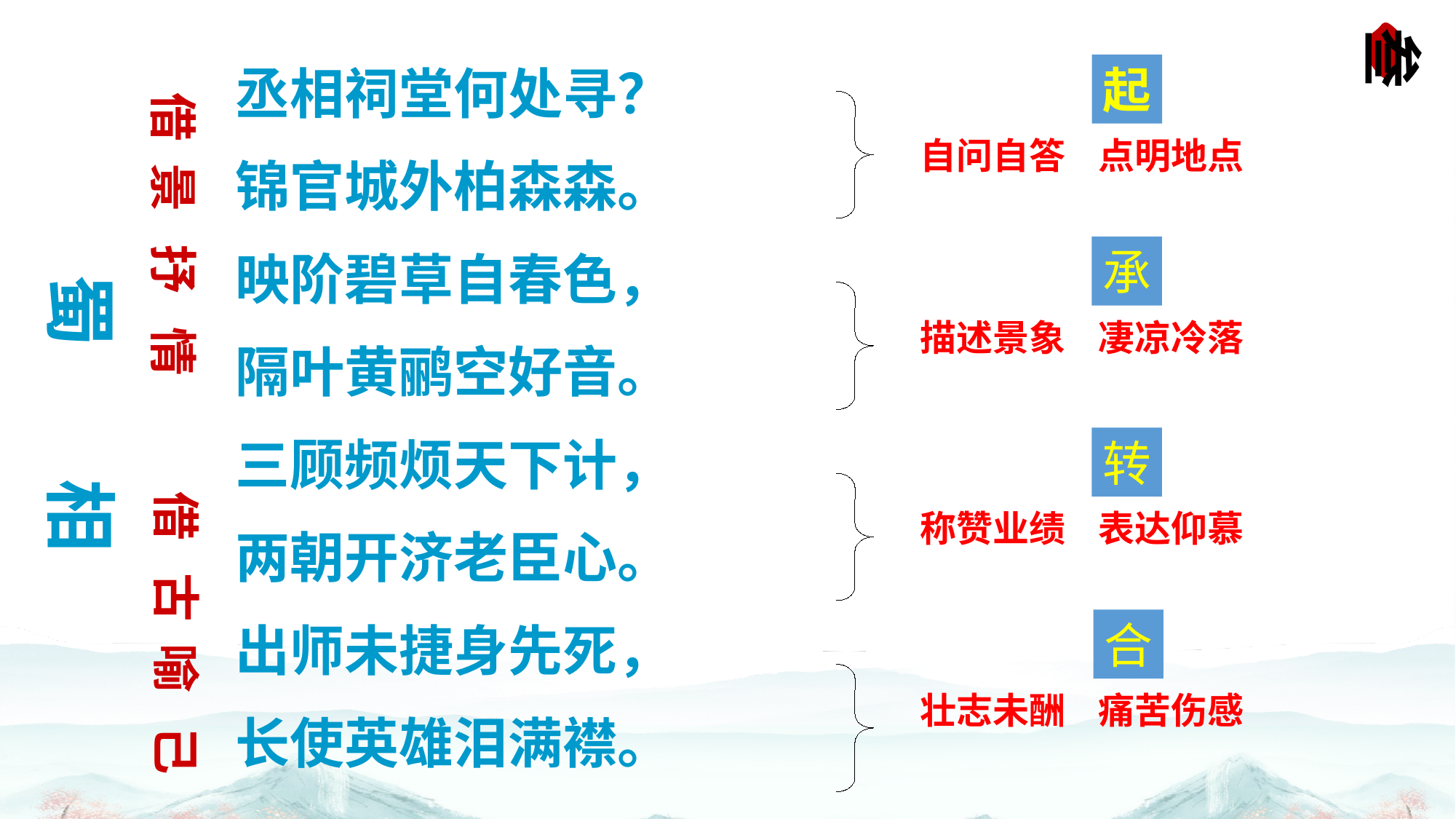

叁

  借  景   抒   情
丞相祠堂何处寻？
锦官城外柏森森。
映阶碧草自春色，
隔叶黄鹂空好音。
三顾频烦天下计，
两朝开济老臣心。
出师未捷身先死，
长使英雄泪满襟。
起

自问自答    点明地点
承
蜀        相

描述景象    凄凉冷落
转
 借   古  喻   己

称赞业绩    表达仰慕
合

壮志未酬    痛苦伤感